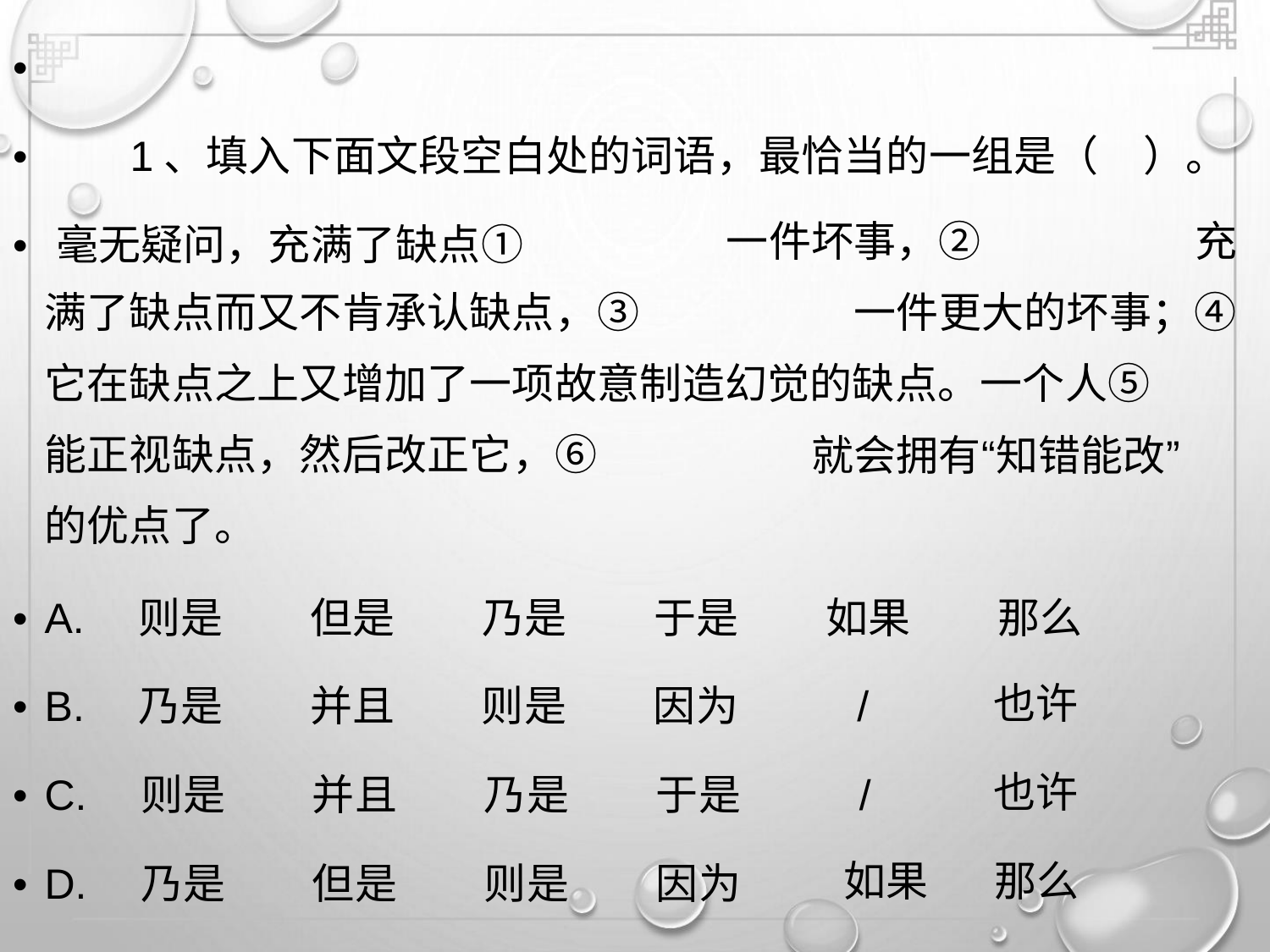

•
• 1、填入下面文段空白处的词语，最恰当的一组是（ ）。
• 毫无疑问，充满了缺点①
一件坏事，②
充
满了缺点而又不肯承认缺点，③
一件更大的坏事；④
它在缺点之上又增加了一项故意制造幻觉的缺点。一个人⑤
能正视缺点，然后改正它，⑥
的优点了。
就会拥有“知错能改”
• A. 则是 但是 乃是 于是 如果 那么
• B. 乃是 并且 则是 因为 /
• C. 则是 并且 乃是 于是 /
也许
也许
• D. 乃是 但是 则是 因为
如果 那么